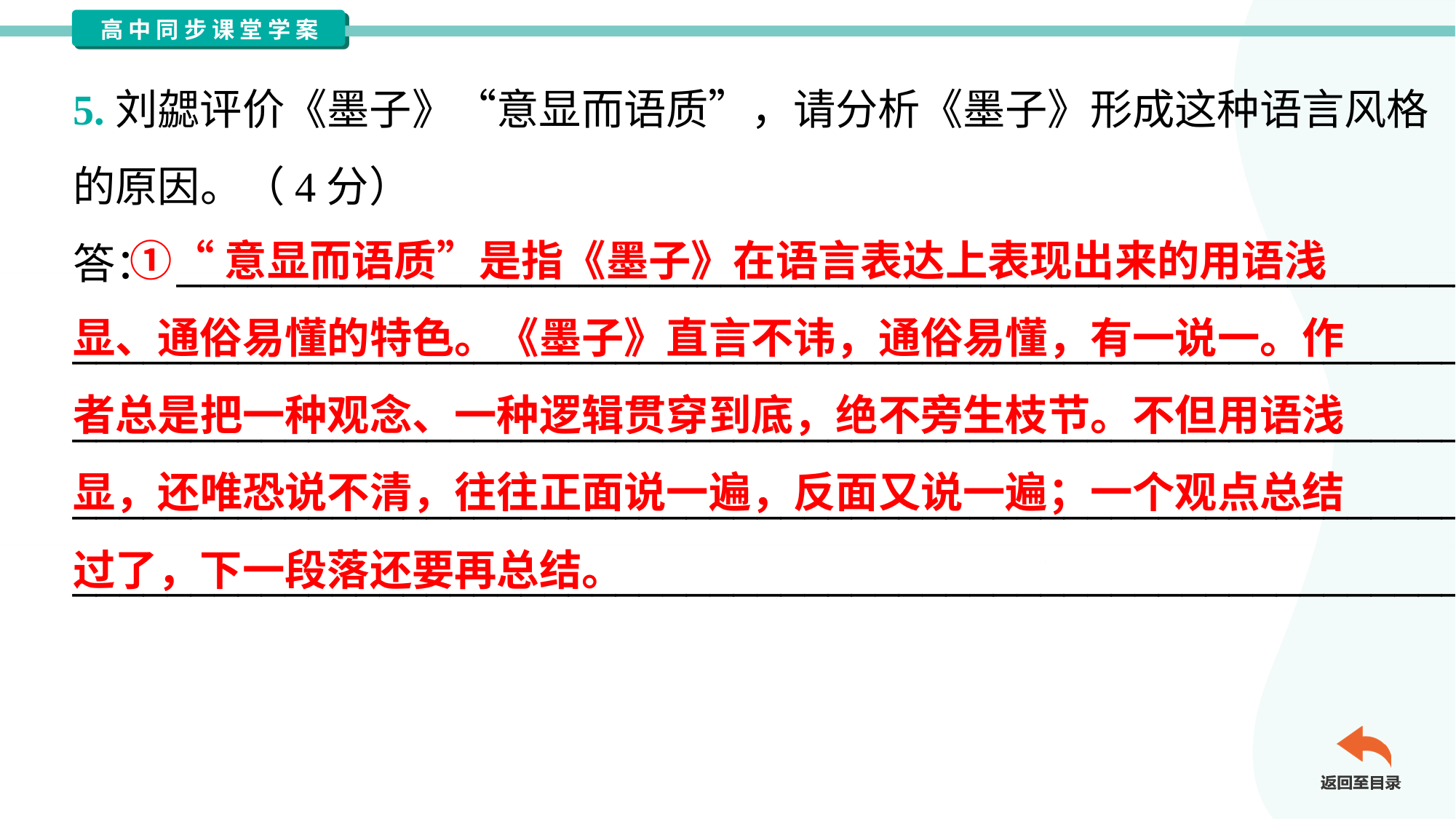

5.刘勰评价《墨子》“意显而语质”，请分析《墨子》形成这种语言风格
的原因。（4分）
答： ________________________________________________________
_____________________________________________________________
_____________________________________________________________
_____________________________________________________________
_____________________________________________________________
      ①“意显而语质”是指《墨子》在语言表达上表现出来的用语浅
显、通俗易懂的特色。《墨子》直言不讳，通俗易懂，有一说一。作
者总是把一种观念、一种逻辑贯穿到底，绝不旁生枝节。不但用语浅
显，还唯恐说不清，往往正面说一遍，反面又说一遍；一个观点总结
过了，下一段落还要再总结。